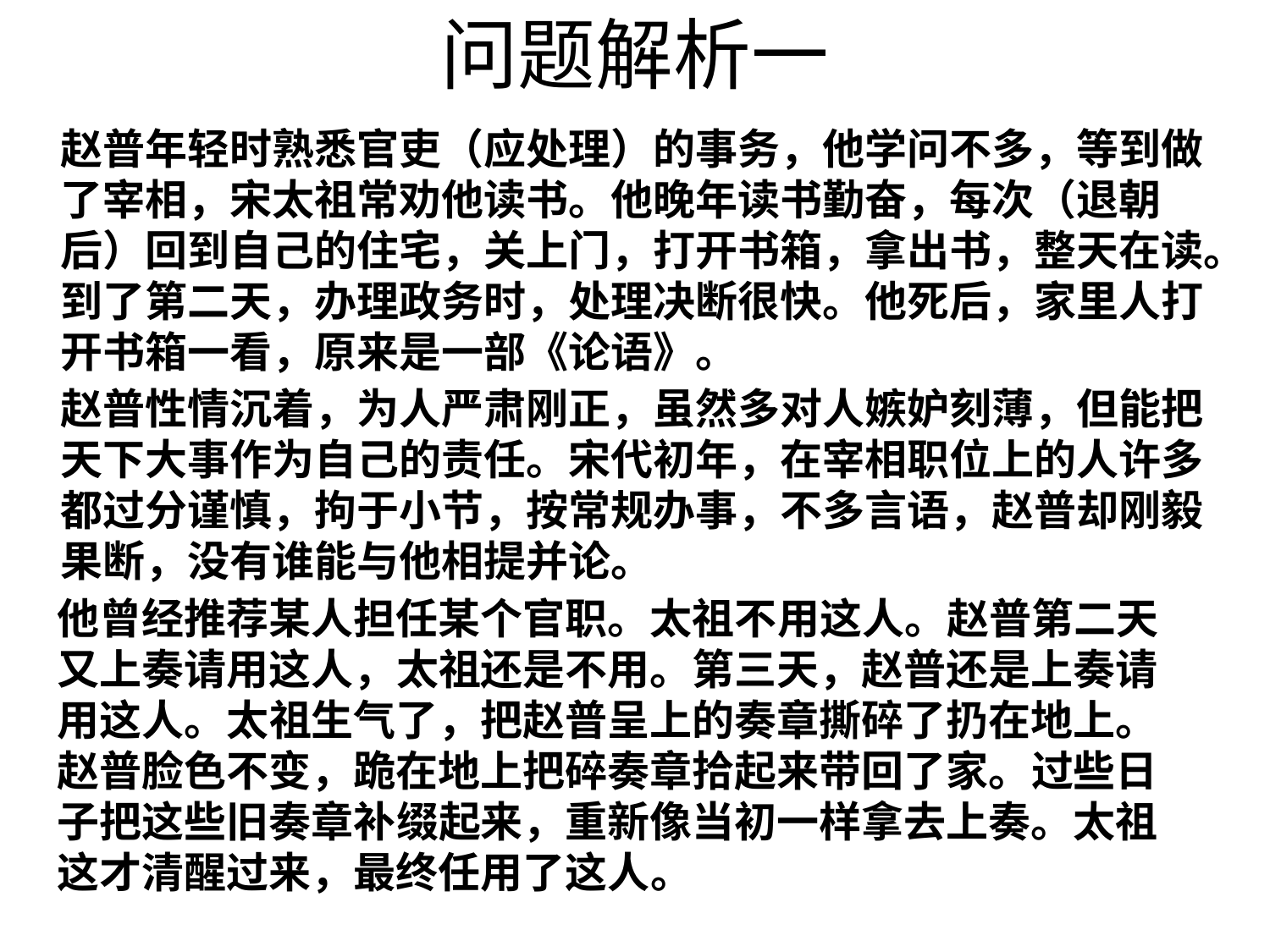

问题解析一
赵普年轻时熟悉官吏（应处理）的事务，他学问不多，等到做了宰相，宋太祖常劝他读书。他晚年读书勤奋，每次（退朝后）回到自己的住宅，关上门，打开书箱，拿出书，整天在读。到了第二天，办理政务时，处理决断很快。他死后，家里人打开书箱一看，原来是一部《论语》。

赵普性情沉着，为人严肃刚正，虽然多对人嫉妒刻薄，但能把天下大事作为自己的责任。宋代初年，在宰相职位上的人许多都过分谨慎，拘于小节，按常规办事，不多言语，赵普却刚毅果断，没有谁能与他相提并论。

他曾经推荐某人担任某个官职。太祖不用这人。赵普第二天又上奏请用这人，太祖还是不用。第三天，赵普还是上奏请用这人。太祖生气了，把赵普呈上的奏章撕碎了扔在地上。赵普脸色不变，跪在地上把碎奏章拾起来带回了家。过些日子把这些旧奏章补缀起来，重新像当初一样拿去上奏。太祖这才清醒过来，最终任用了这人。